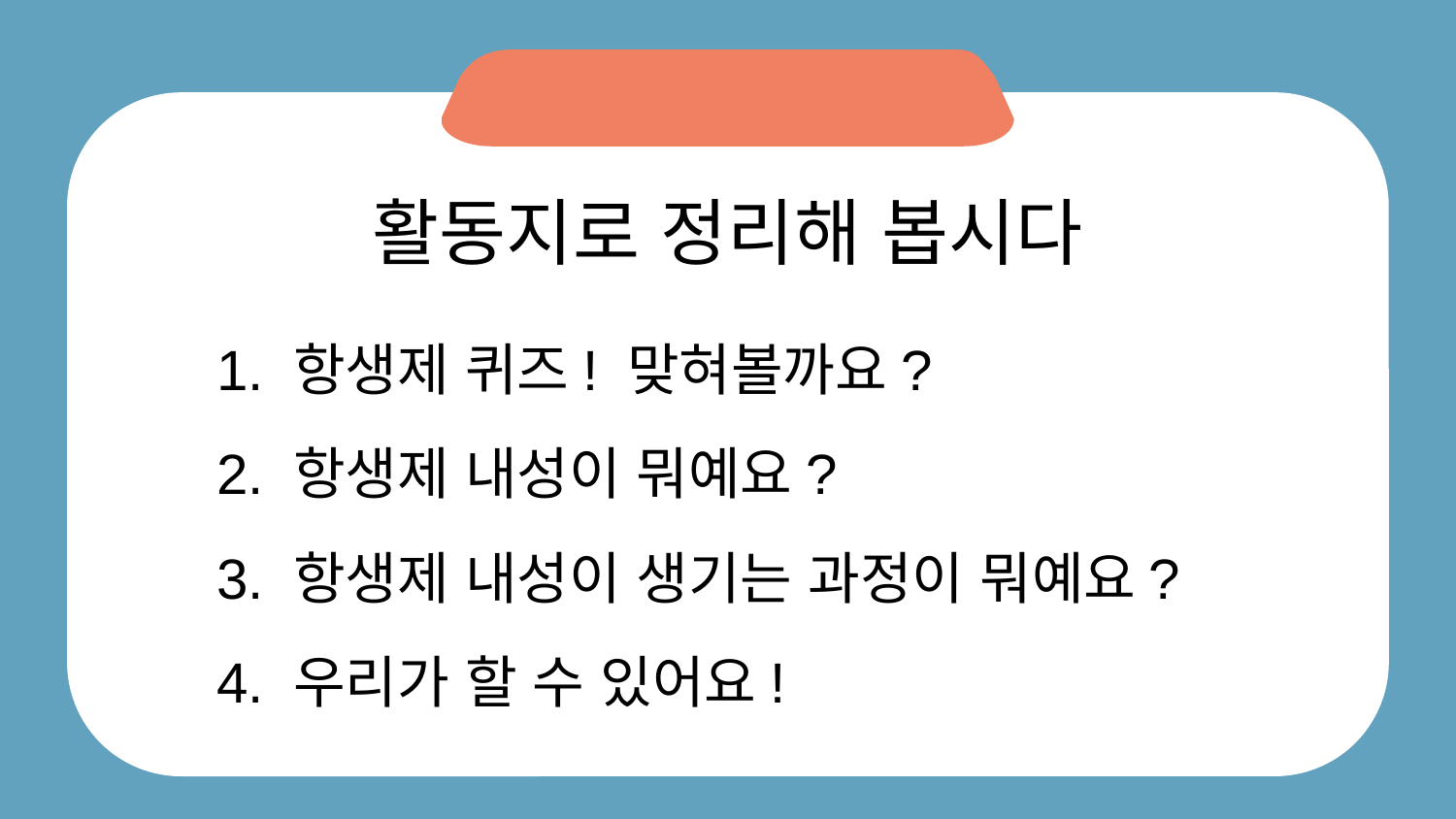

활동지로 정리해 봅시다
1. 항생제 퀴즈! 맞혀볼까요?
2. 항생제 내성이 뭐예요?
3. 항생제 내성이 생기는 과정이 뭐예요?
4. 우리가 할 수 있어요!